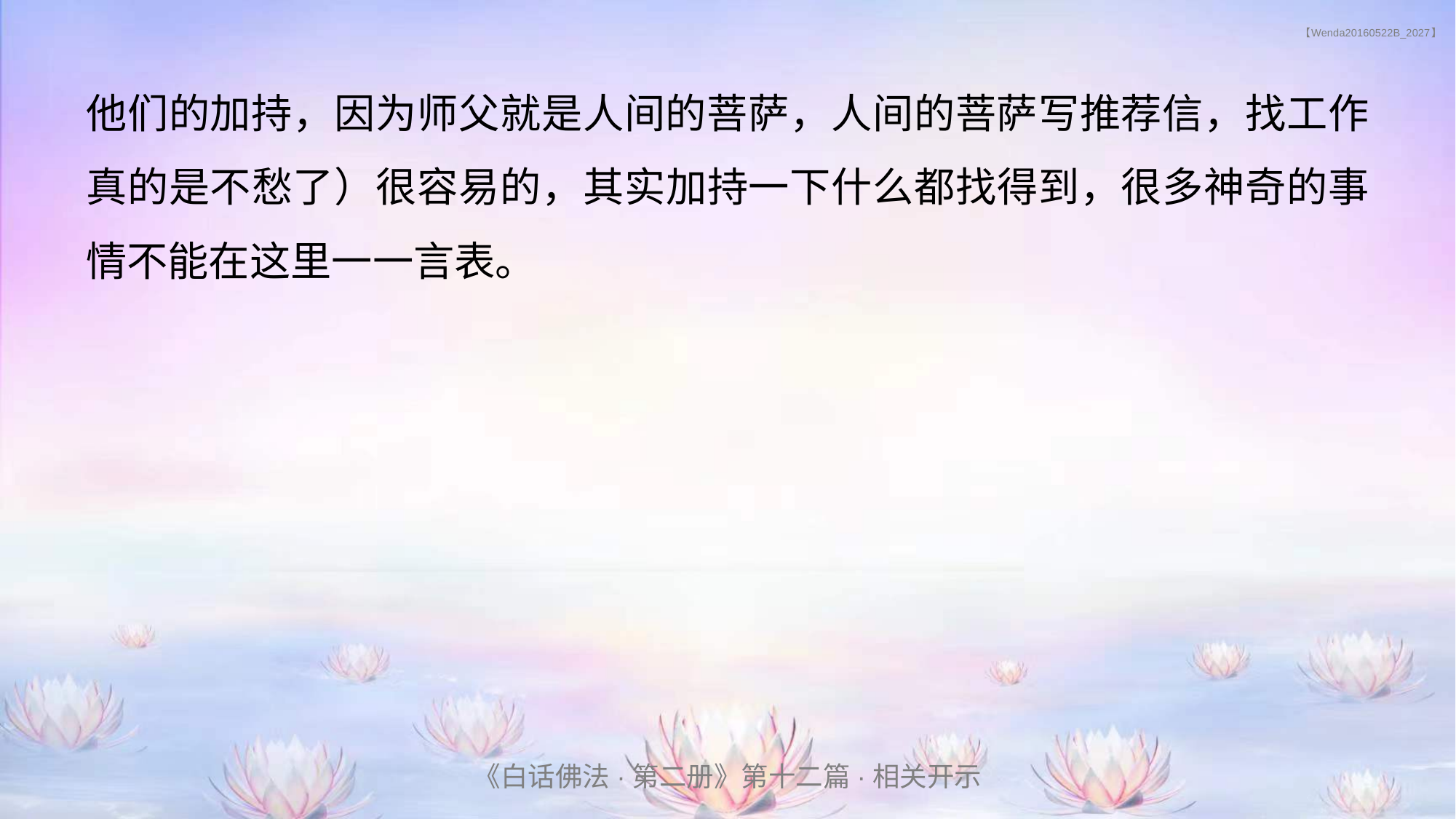

# 【Wenda20160522B_2027】
他们的加持，因为师父就是人间的菩萨，人间的菩萨写推荐信，找工作真的是不愁了）很容易的，其实加持一下什么都找得到，很多神奇的事情不能在这里一一言表。
《白话佛法·第二册》第十二篇·相关开示